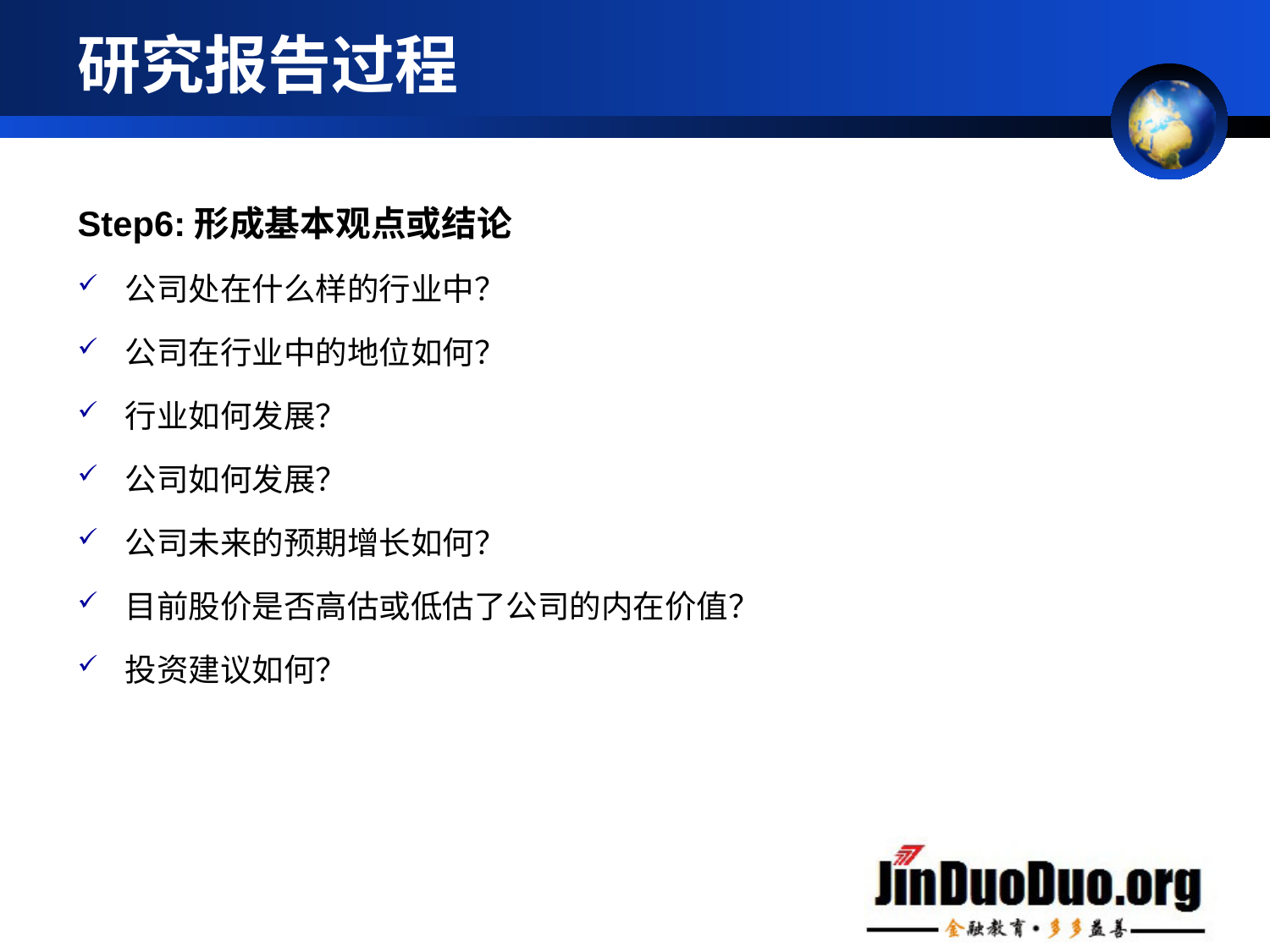

# 研究报告过程
Step6:形成基本观点或结论
公司处在什么样的行业中？
公司在行业中的地位如何？
行业如何发展？
公司如何发展？
公司未来的预期增长如何？
目前股价是否高估或低估了公司的内在价值？
投资建议如何？